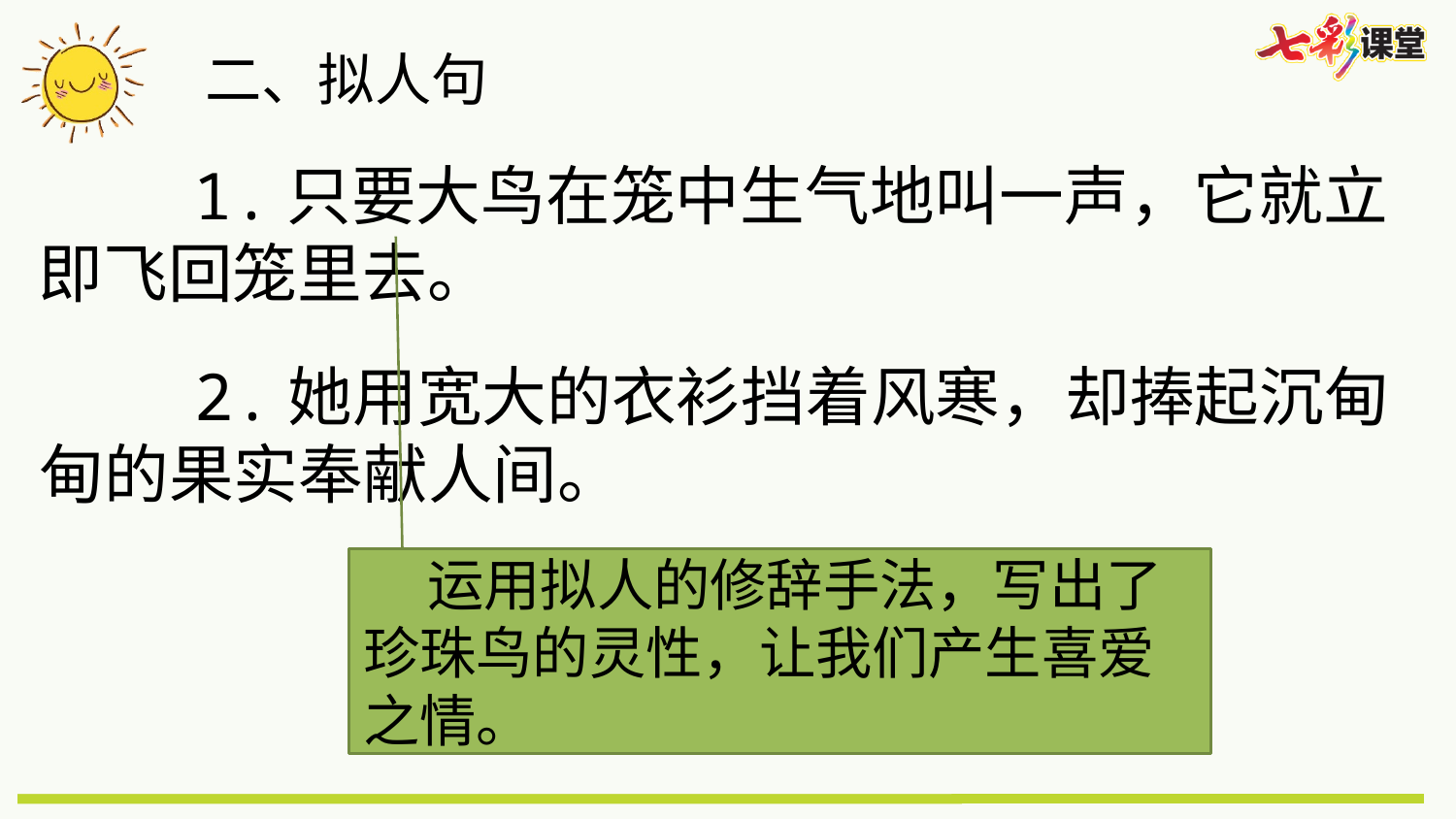

二、拟人句
    1.只要大鸟在笼中生气地叫一声，它就立即飞回笼里去。
    2.她用宽大的衣衫挡着风寒，却捧起沉甸甸的果实奉献人间。
    运用拟人的修辞手法，写出了珍珠鸟的灵性，让我们产生喜爱之情。